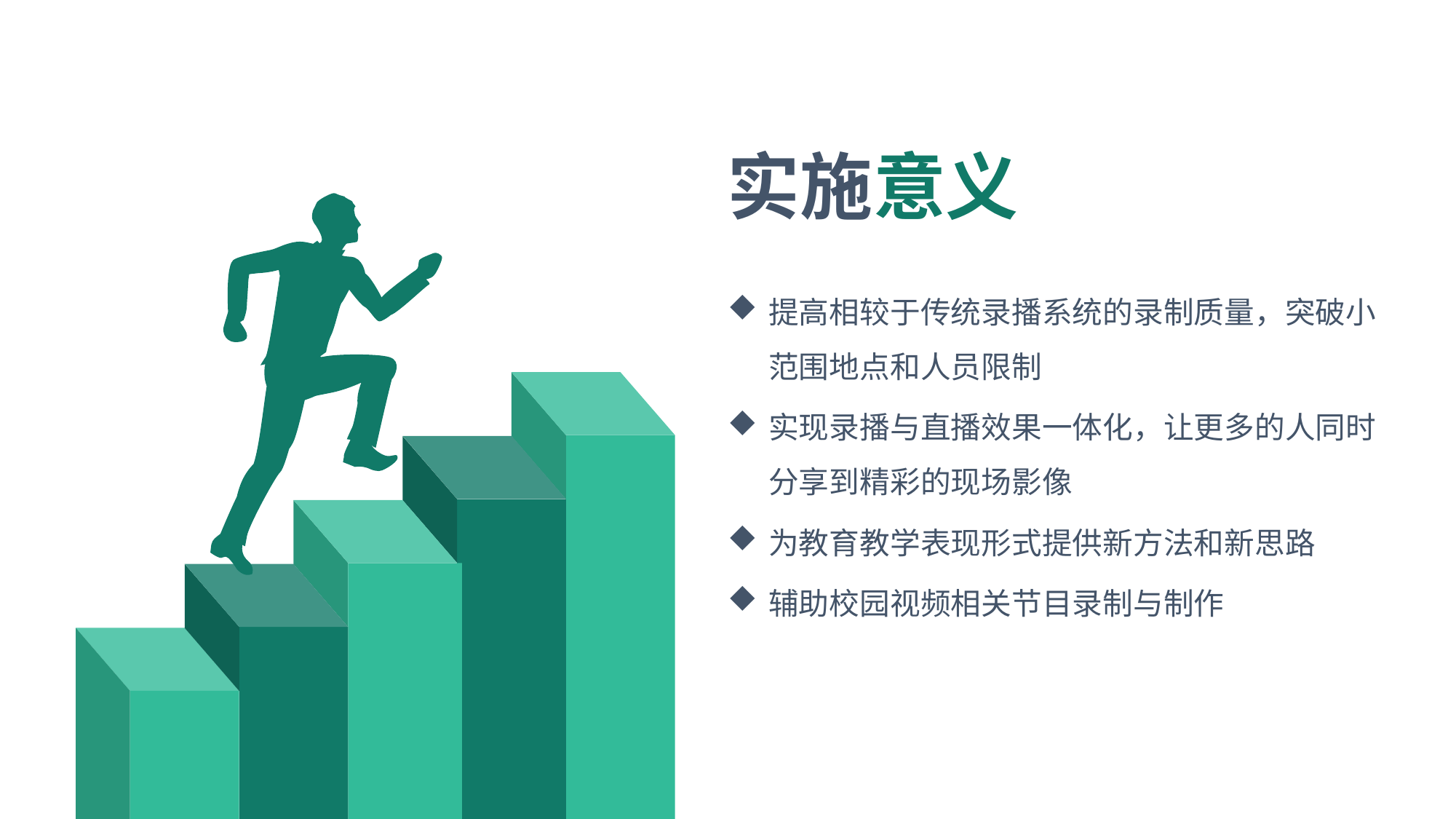

实施意义

提高相较于传统录播系统的录制质量，突破小范围地点和人员限制
实现录播与直播效果一体化，让更多的人同时分享到精彩的现场影像
为教育教学表现形式提供新方法和新思路
辅助校园视频相关节目录制与制作